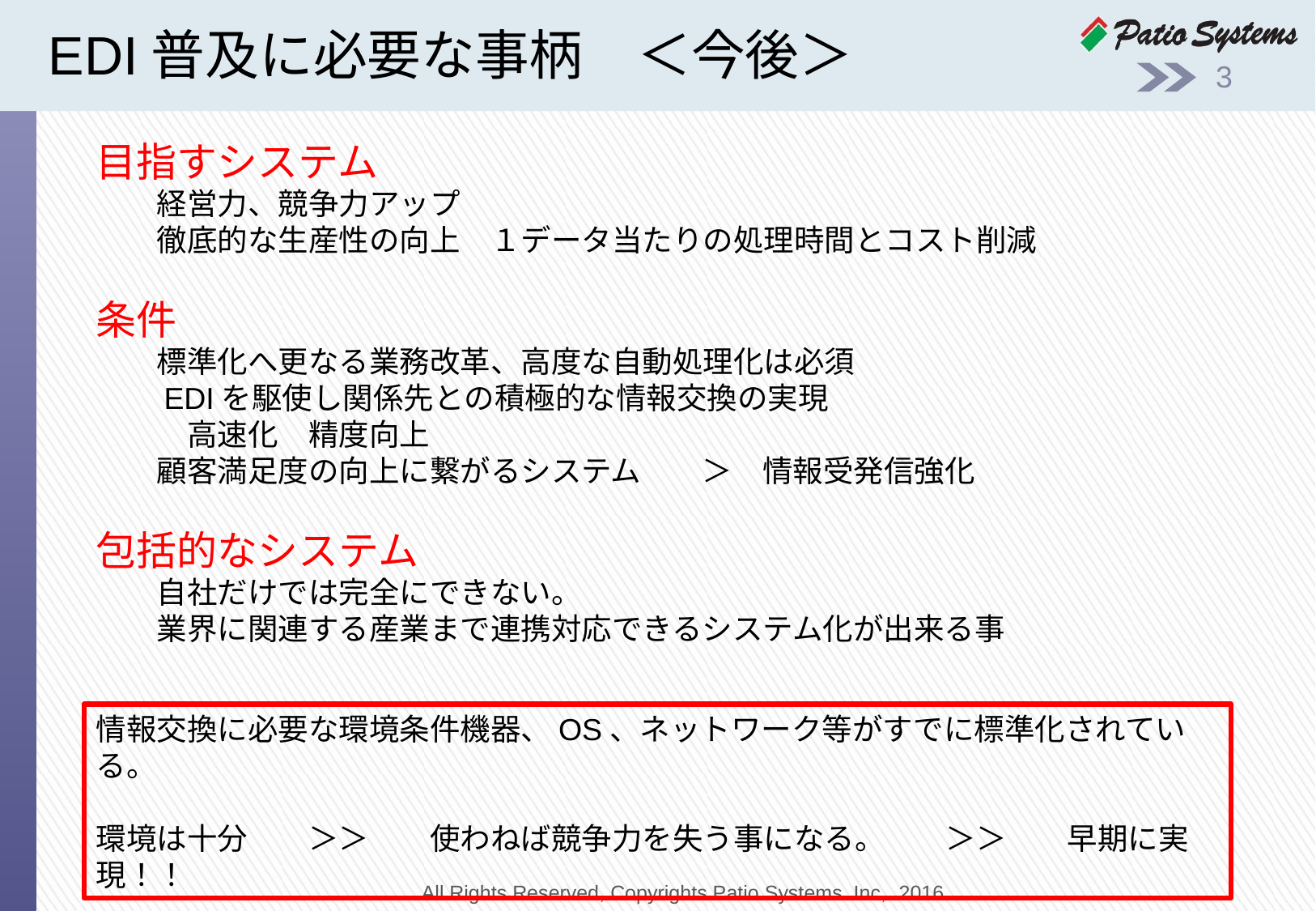

# EDI普及に必要な事柄　＜今後＞
3
目指すシステム
　　経営力、競争力アップ
　　徹底的な生産性の向上　１データ当たりの処理時間とコスト削減

条件
　　標準化へ更なる業務改革、高度な自動処理化は必須
　　EDIを駆使し関係先との積極的な情報交換の実現
　　　高速化　精度向上
　　顧客満足度の向上に繋がるシステム　　＞　情報受発信強化

包括的なシステム
　　自社だけでは完全にできない。
　　業界に関連する産業まで連携対応できるシステム化が出来る事
情報交換に必要な環境条件機器、OS、ネットワーク等がすでに標準化されている。

環境は十分　　＞＞　　使わねば競争力を失う事になる。　　＞＞　　早期に実現！！